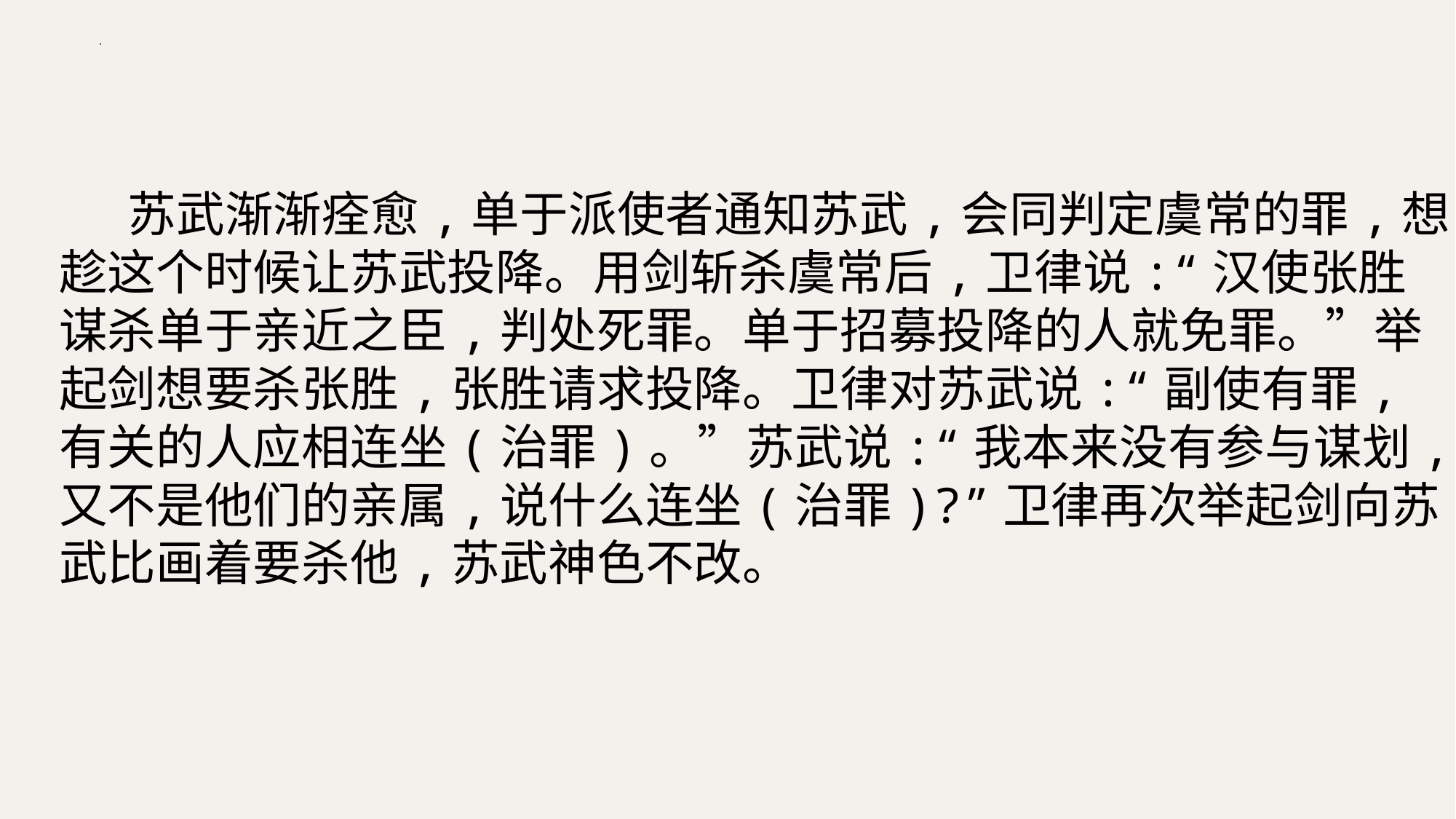

苏武渐渐痊愈,单于派使者通知苏武,会同判定虞常的罪,想趁这个时候让苏武投降。用剑斩杀虞常后,卫律说:“汉使张胜谋杀单于亲近之臣,判处死罪。单于招募投降的人就免罪。”举起剑想要杀张胜,张胜请求投降。卫律对苏武说:“副使有罪,有关的人应相连坐(治罪)。”苏武说:“我本来没有参与谋划,又不是他们的亲属,说什么连坐(治罪)?”卫律再次举起剑向苏武比画着要杀他,苏武神色不改。